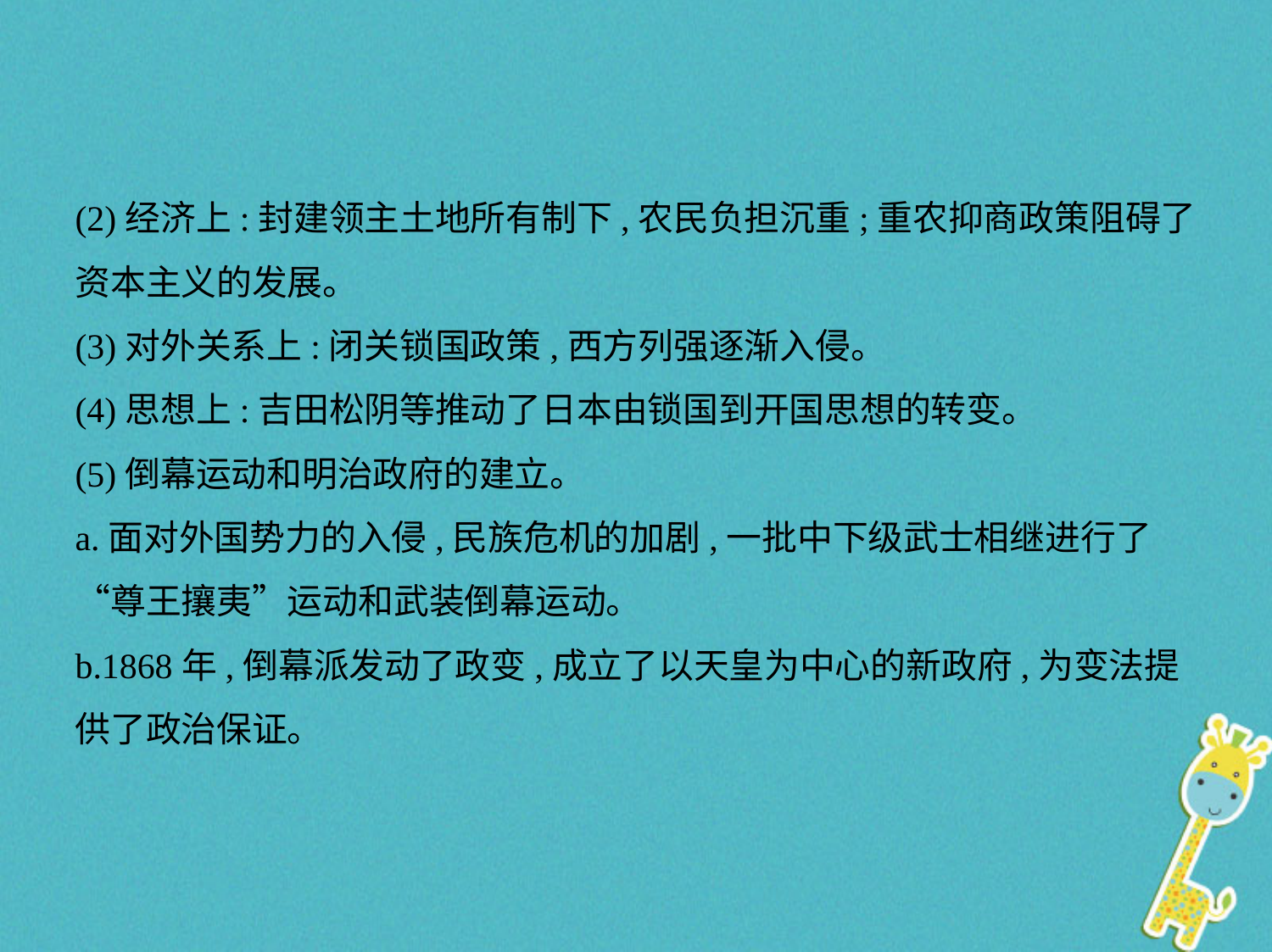

(2)经济上:封建领主土地所有制下,农民负担沉重;重农抑商政策阻碍了
资本主义的发展。
(3)对外关系上:闭关锁国政策,西方列强逐渐入侵。
(4)思想上:吉田松阴等推动了日本由锁国到开国思想的转变。
(5)倒幕运动和明治政府的建立。
a.面对外国势力的入侵,民族危机的加剧,一批中下级武士相继进行了
“尊王攘夷”运动和武装倒幕运动。
b.1868年,倒幕派发动了政变,成立了以天皇为中心的新政府,为变法提
供了政治保证。